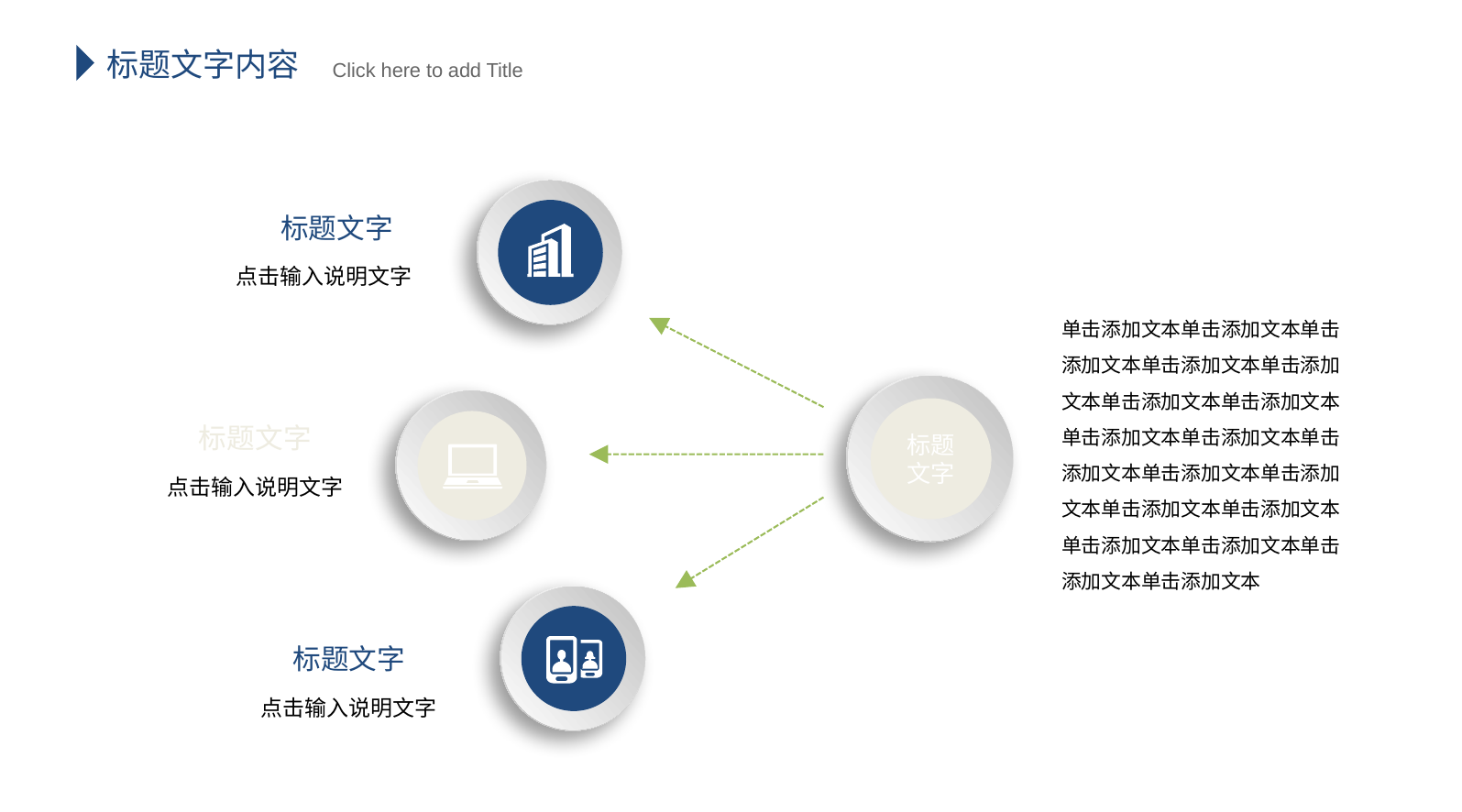

标题文字内容
  Click here to add Title

标题文字
点击输入说明文字
单击添加文本单击添加文本单击添加文本单击添加文本单击添加文本单击添加文本单击添加文本单击添加文本单击添加文本单击添加文本单击添加文本单击添加文本单击添加文本单击添加文本单击添加文本单击添加文本单击添加文本单击添加文本

标题文字

标题文字

点击输入说明文字

标题文字
点击输入说明文字